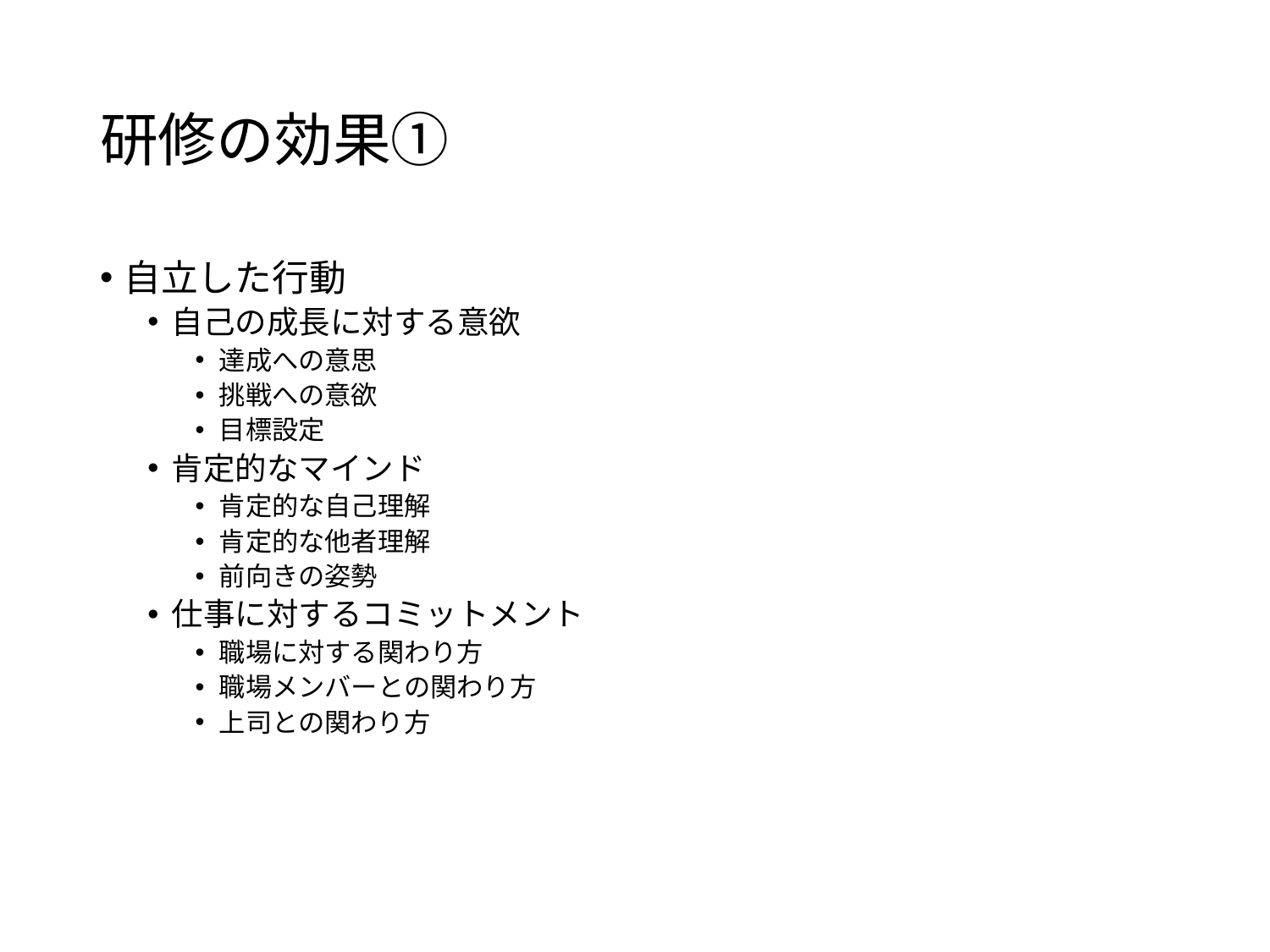

# 研修の効果①
自立した行動
自己の成長に対する意欲
達成への意思
挑戦への意欲
目標設定
肯定的なマインド
肯定的な自己理解
肯定的な他者理解
前向きの姿勢
仕事に対するコミットメント
職場に対する関わり方
職場メンバーとの関わり方
上司との関わり方